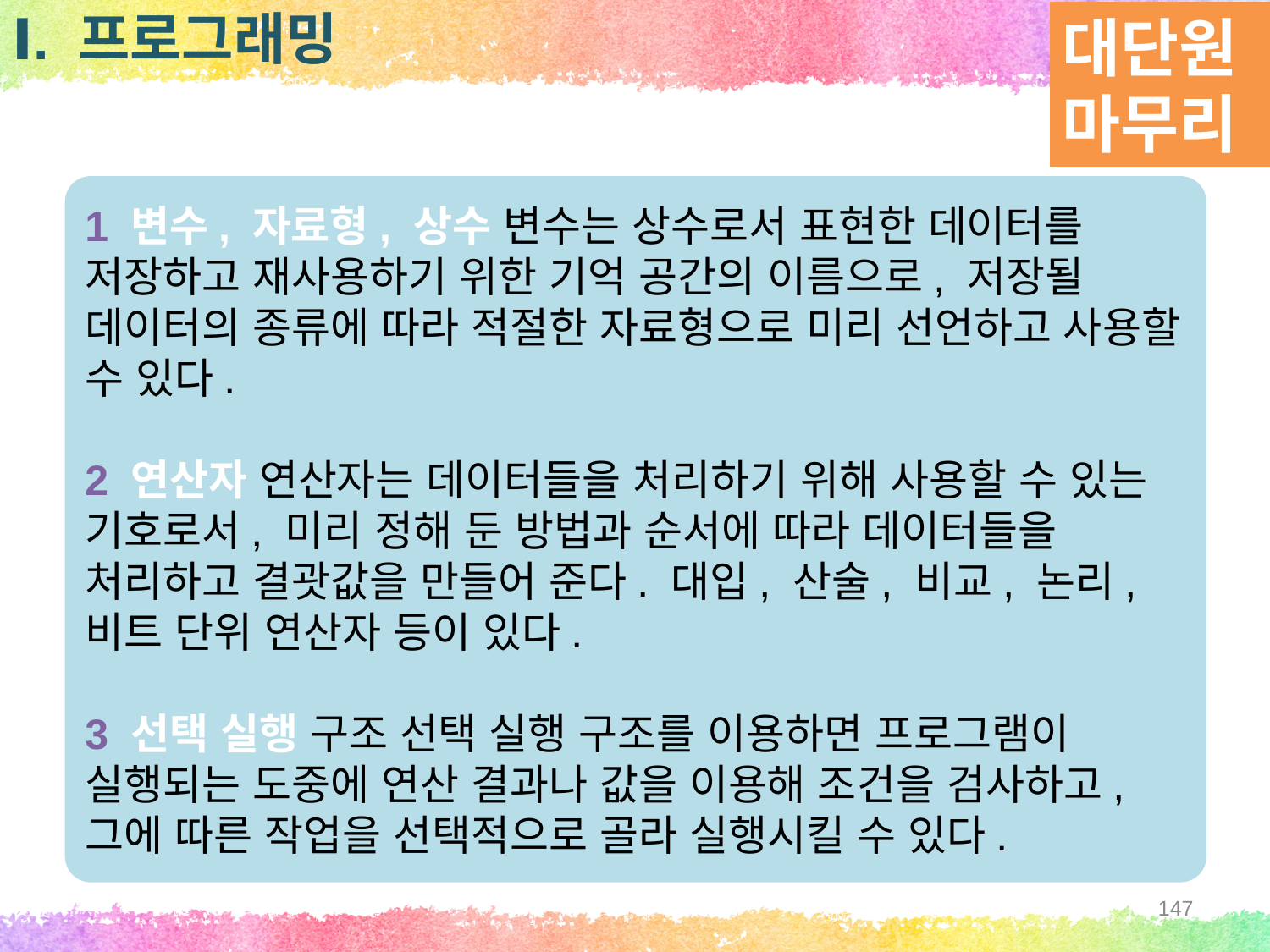

대단원 마무리
Ⅰ. 프로그래밍
1 변수, 자료형, 상수 변수는 상수로서 표현한 데이터를 저장하고 재사용하기 위한 기억 공간의 이름으로, 저장될 데이터의 종류에 따라 적절한 자료형으로 미리 선언하고 사용할 수 있다.

2 연산자 연산자는 데이터들을 처리하기 위해 사용할 수 있는 기호로서, 미리 정해 둔 방법과 순서에 따라 데이터들을 처리하고 결괏값을 만들어 준다. 대입, 산술, 비교, 논리, 비트 단위 연산자 등이 있다.

3 선택 실행 구조 선택 실행 구조를 이용하면 프로그램이 실행되는 도중에 연산 결과나 값을 이용해 조건을 검사하고, 그에 따른 작업을 선택적으로 골라 실행시킬 수 있다.
147